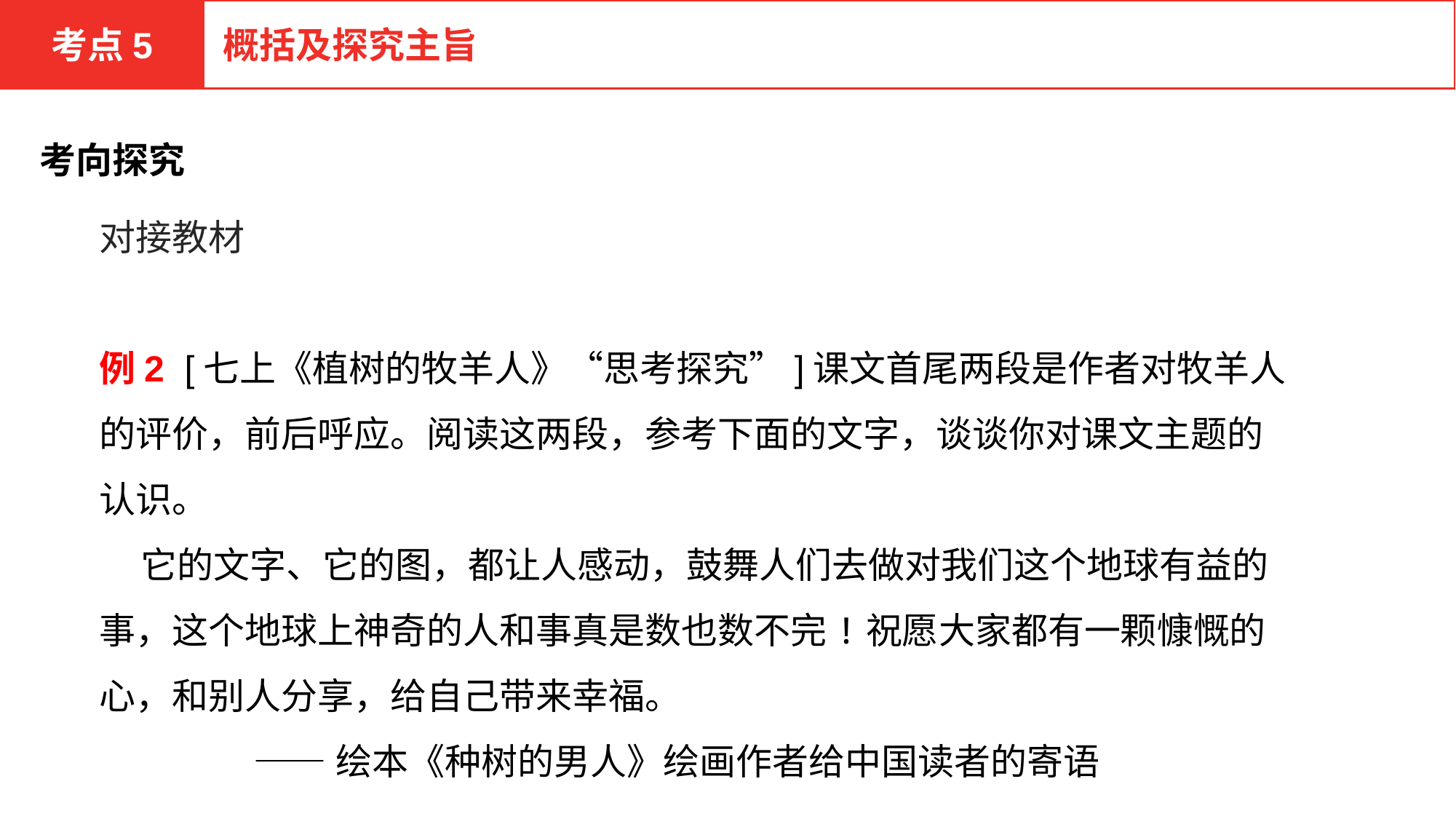

考点5
概括及探究主旨
考向探究
对接教材

例2  [七上《植树的牧羊人》“思考探究”]课文首尾两段是作者对牧羊人的评价，前后呼应。阅读这两段，参考下面的文字，谈谈你对课文主题的认识。
    它的文字、它的图，都让人感动，鼓舞人们去做对我们这个地球有益的事，这个地球上神奇的人和事真是数也数不完!祝愿大家都有一颗慷慨的心，和别人分享，给自己带来幸福。
                   ——绘本《种树的男人》绘画作者给中国读者的寄语